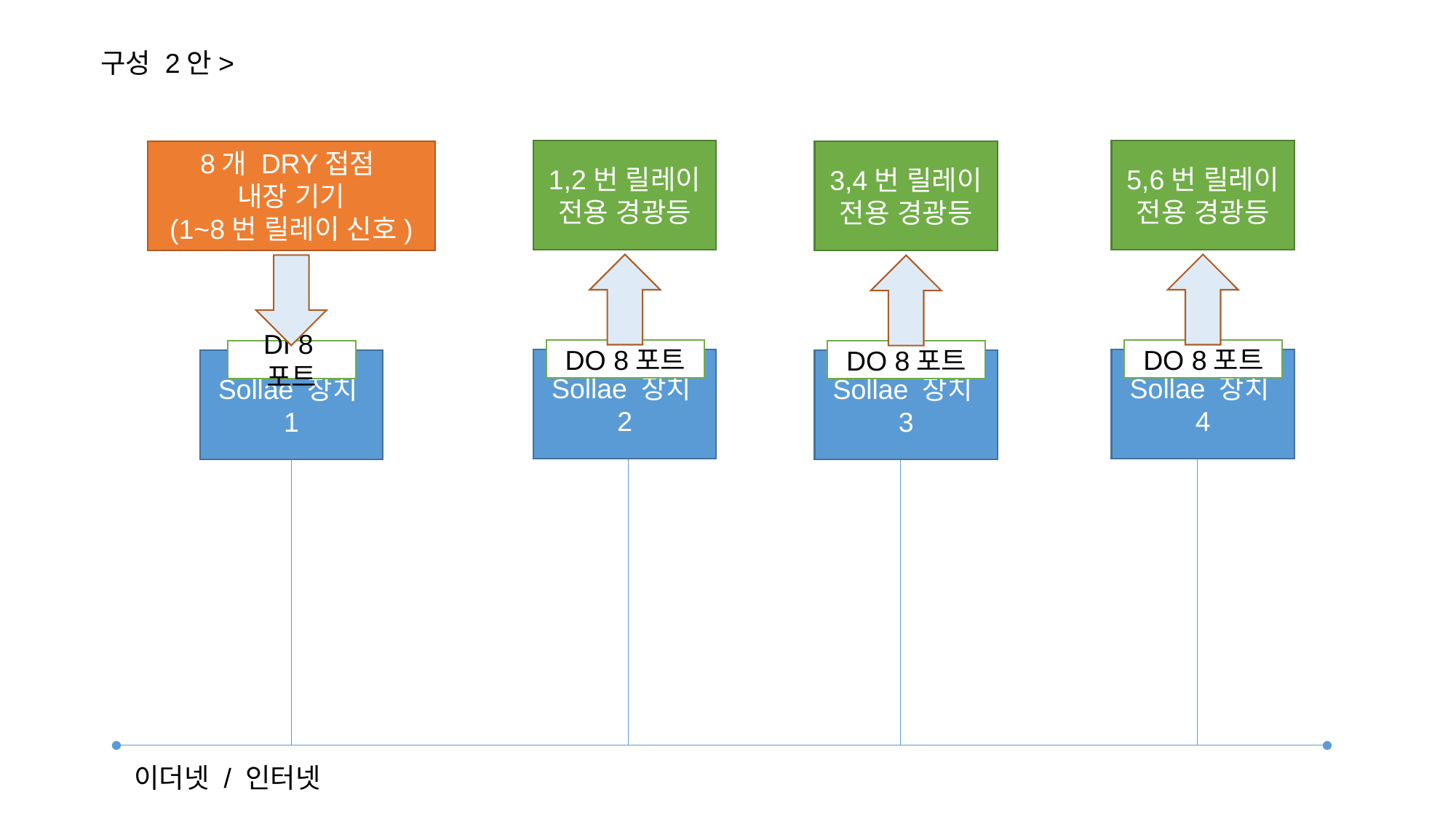

구성 2안>
1,2번 릴레이 전용 경광등
5,6번 릴레이 전용 경광등
8개 DRY접점
내장 기기
(1~8번 릴레이 신호)
3,4번 릴레이 전용 경광등

DO 8포트
DO 8포트
DI 8포트
DO 8포트
Sollae 장치2
Sollae 장치4
Sollae 장치1
Sollae 장치3
이더넷 / 인터넷